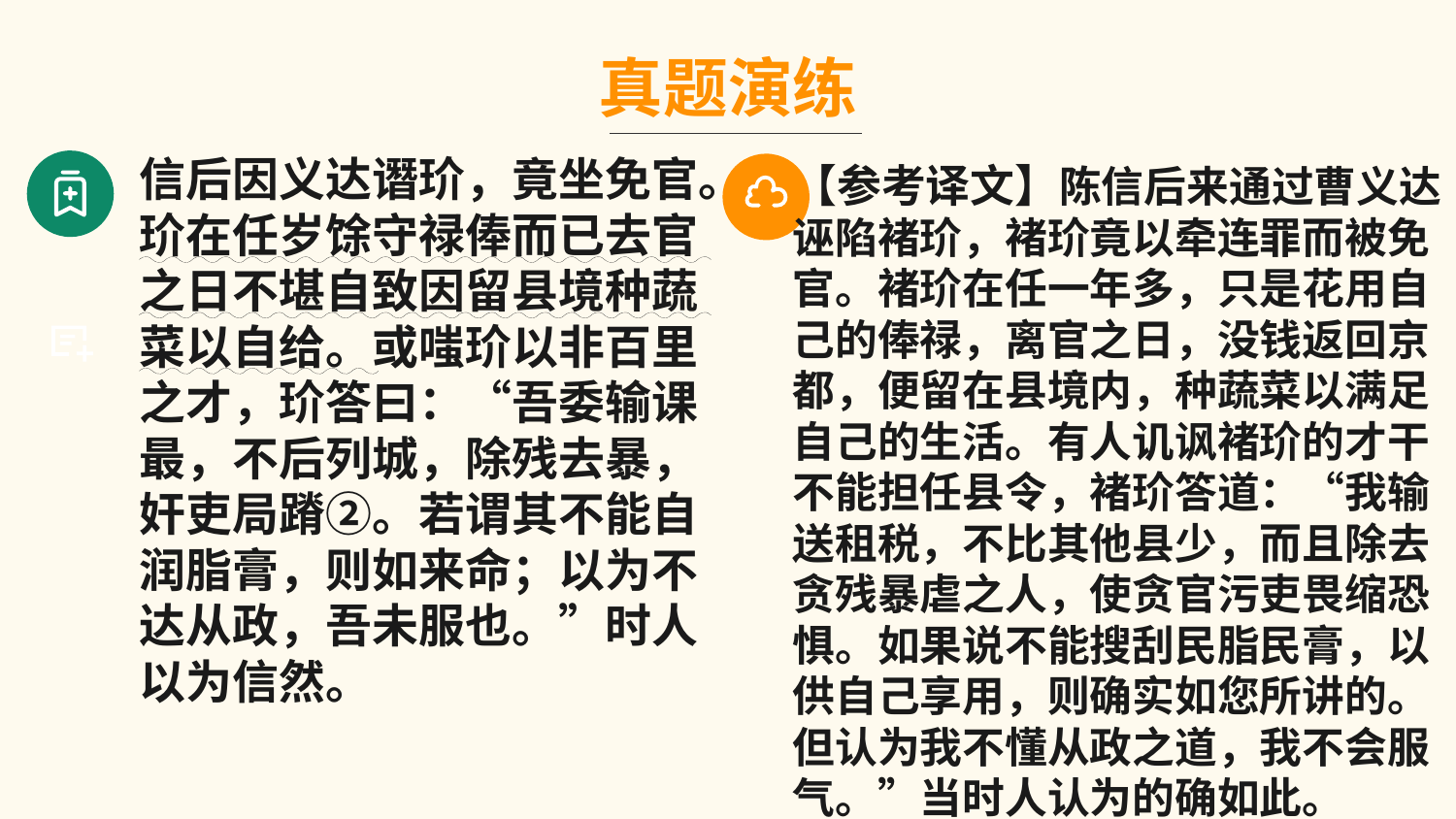

真题演练
信后因义达谮玠，竟坐免官。玠在任岁馀守禄俸而已去官之日不堪自致因留县境种蔬菜以自给。或嗤玠以非百里之才，玠答曰：“吾委输课最，不后列城，除残去暴，奸吏局蹐②。若谓其不能自润脂膏，则如来命；以为不达从政，吾未服也。”时人以为信然。

【参考译文】陈信后来通过曹义达诬陷褚玠，褚玠竟以牵连罪而被免官。褚玠在任一年多，只是花用自己的俸禄，离官之日，没钱返回京都，便留在县境内，种蔬菜以满足自己的生活。有人讥讽褚玠的才干不能担任县令，褚玠答道：“我输送租税，不比其他县少，而且除去贪残暴虐之人，使贪官污吏畏缩恐惧。如果说不能搜刮民脂民膏，以供自己享用，则确实如您所讲的。但认为我不懂从政之道，我不会服气。”当时人认为的确如此。